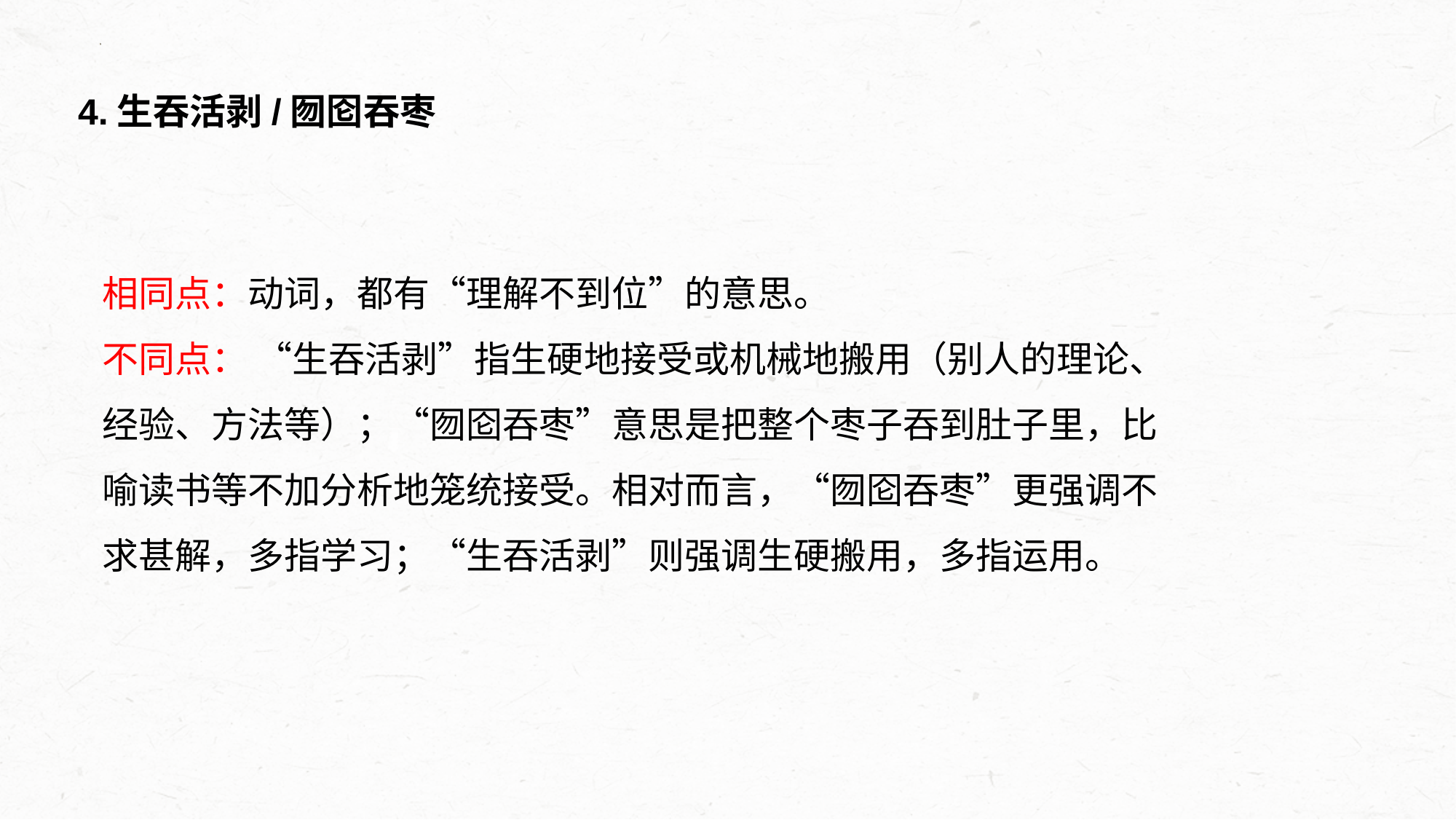

4.生吞活剥/囫囵吞枣
相同点：动词，都有“理解不到位”的意思。
不同点： “生吞活剥”指生硬地接受或机械地搬用（别人的理论、经验、方法等）；“囫囵吞枣”意思是把整个枣子吞到肚子里，比喻读书等不加分析地笼统接受。相对而言，“囫囵吞枣”更强调不求甚解，多指学习；“生吞活剥”则强调生硬搬用，多指运用。